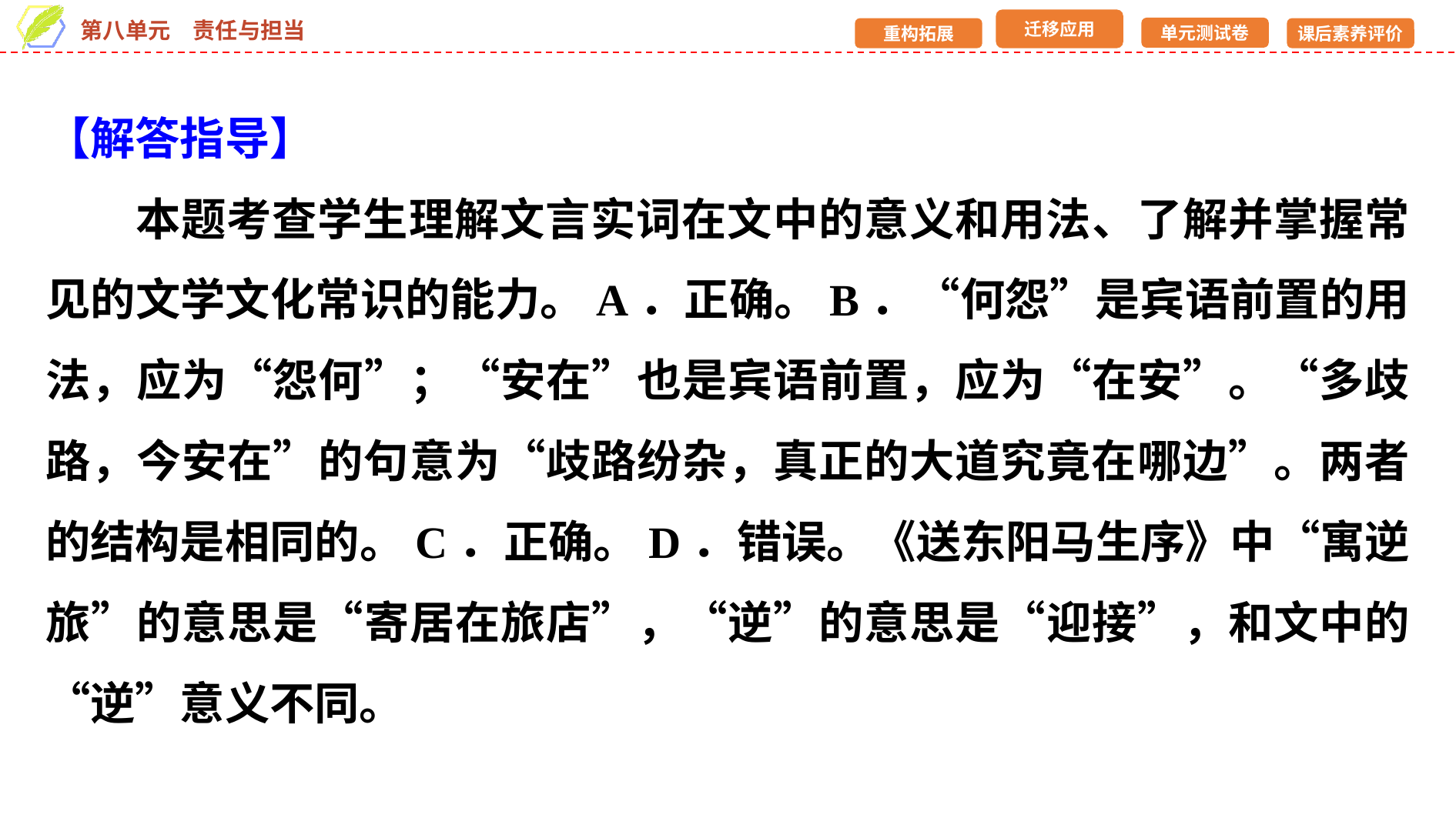

【解答指导】
本题考查学生理解文言实词在文中的意义和用法、了解并掌握常见的文学文化常识的能力。A．正确。B．“何怨”是宾语前置的用法，应为“怨何”；“安在”也是宾语前置，应为“在安”。“多歧路，今安在”的句意为“歧路纷杂，真正的大道究竟在哪边”。两者的结构是相同的。C．正确。D．错误。《送东阳马生序》中“寓逆旅”的意思是“寄居在旅店”，“逆”的意思是“迎接”，和文中的“逆”意义不同。